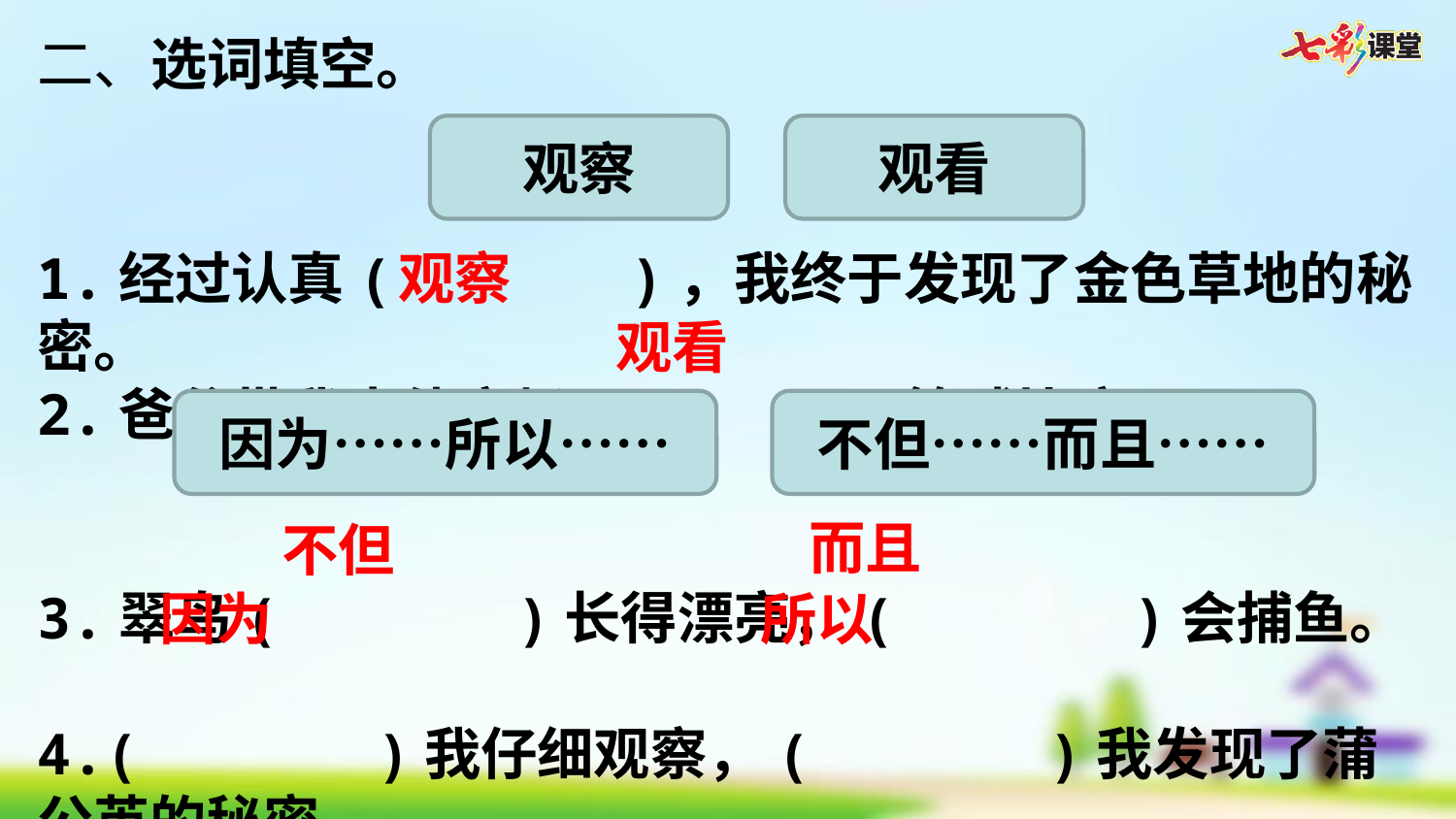

二、选词填空。
观察
观看
1.经过认真(       )，我终于发现了金色草地的秘密。
2.爸爸带我去体育场(       )篮球比赛。

3.翠鸟(       )长得漂亮，(       )会捕鱼。
4.(       )我仔细观察，(       )我发现了蒲公英的秘密。
观察
观看
因为……所以……
不但……而且……
而且
不但
因为
所以